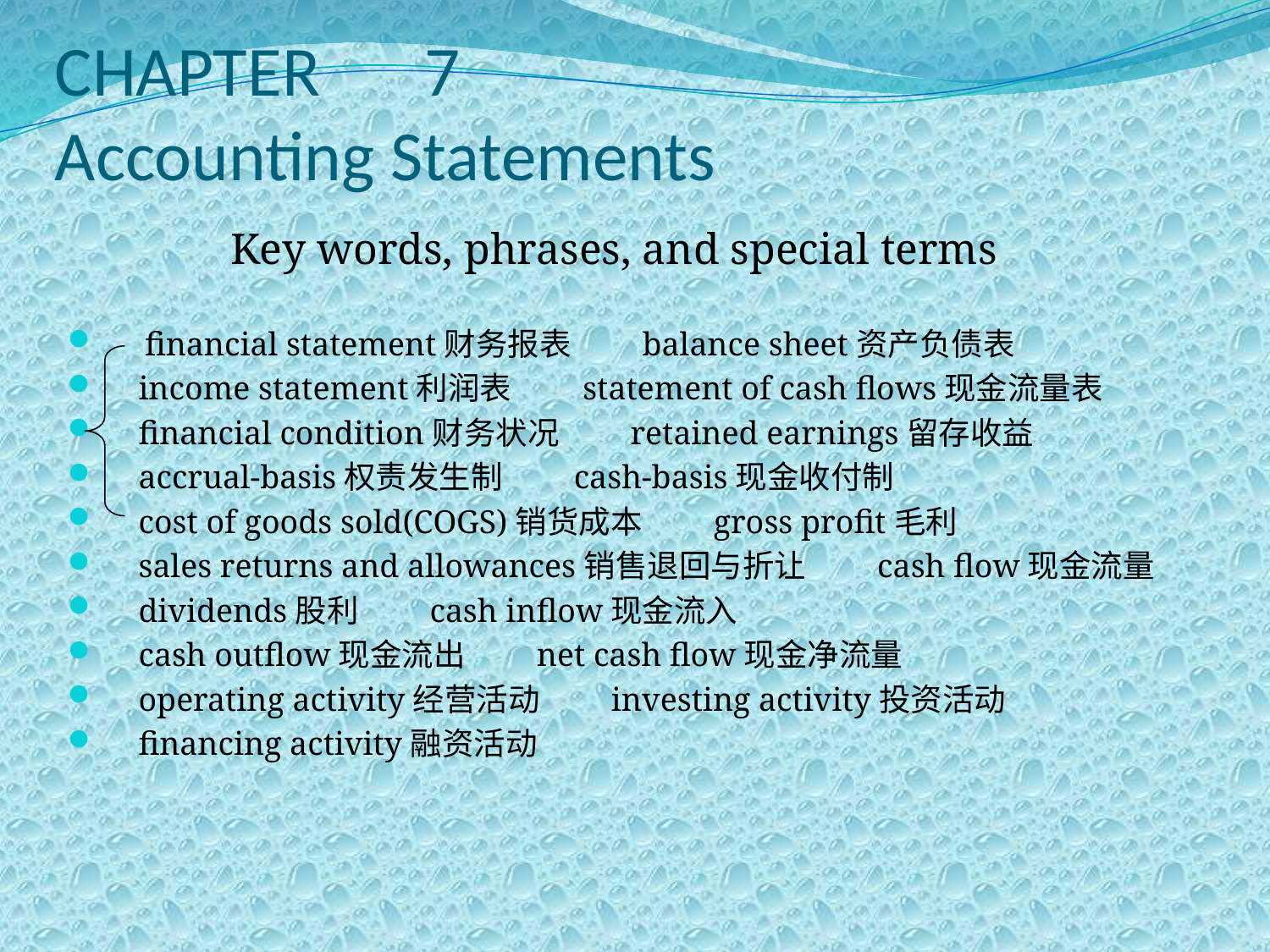

# CHAPTER　7 Accounting Statements
Key words, phrases, and special terms

　financial statement财务报表　　balance sheet资产负债表
    income statement利润表　　statement of cash flows现金流量表
    financial condition财务状况　　retained earnings留存收益
    accrual-basis权责发生制　　cash-basis现金收付制
    cost of goods sold(COGS)销货成本　　gross profit毛利
    sales returns and allowances销售退回与折让　　cash flow现金流量
    dividends股利　　cash inflow现金流入
    cash outflow现金流出　　net cash flow现金净流量
    operating activity经营活动　　investing activity投资活动
    financing activity融资活动